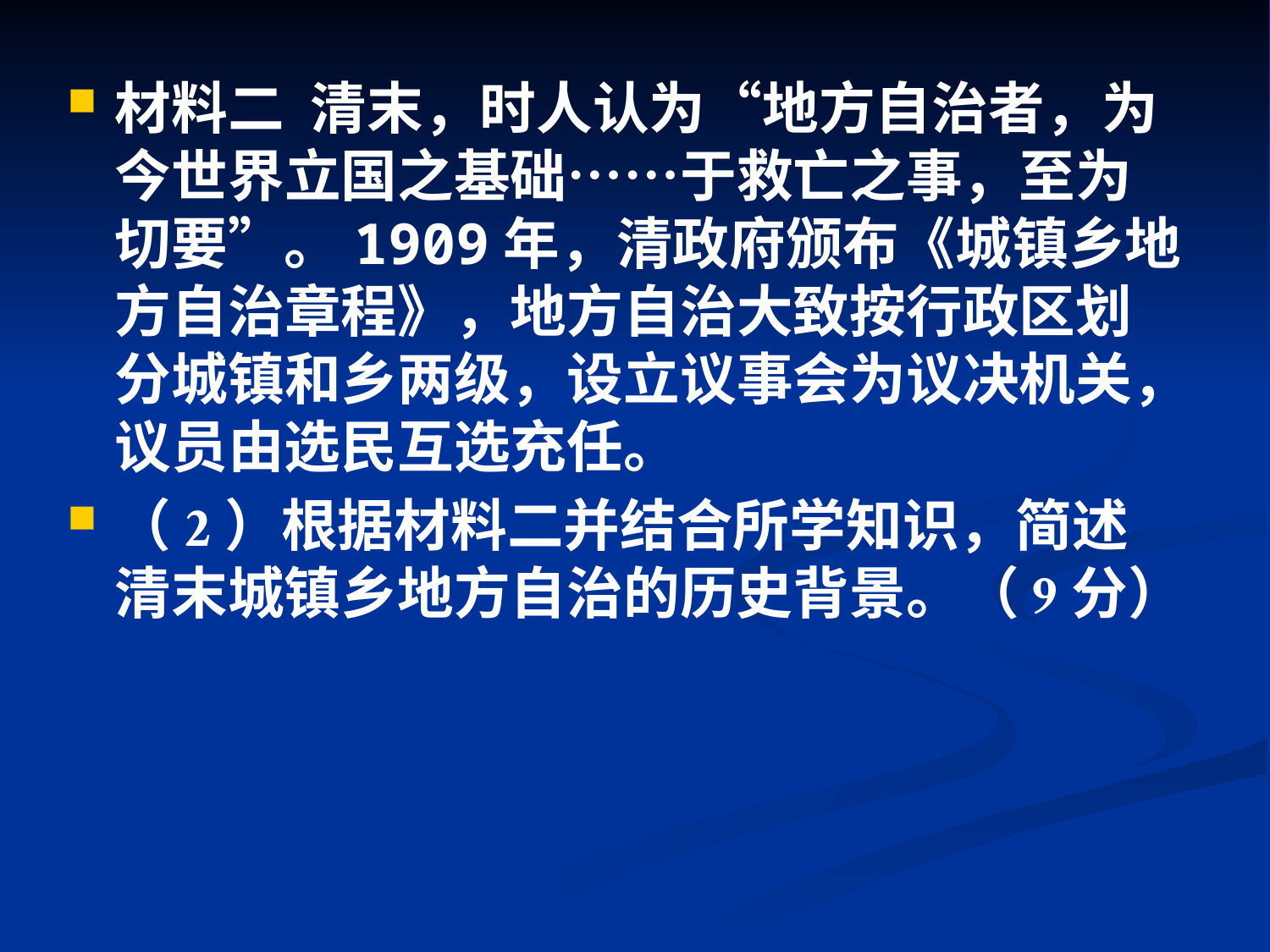

材料二  清末，时人认为“地方自治者，为今世界立国之基础……于救亡之事，至为切要”。1909年，清政府颁布《城镇乡地方自治章程》，地方自治大致按行政区划分城镇和乡两级，设立议事会为议决机关，议员由选民互选充任。
（2）根据材料二并结合所学知识，简述清末城镇乡地方自治的历史背景。（9分）